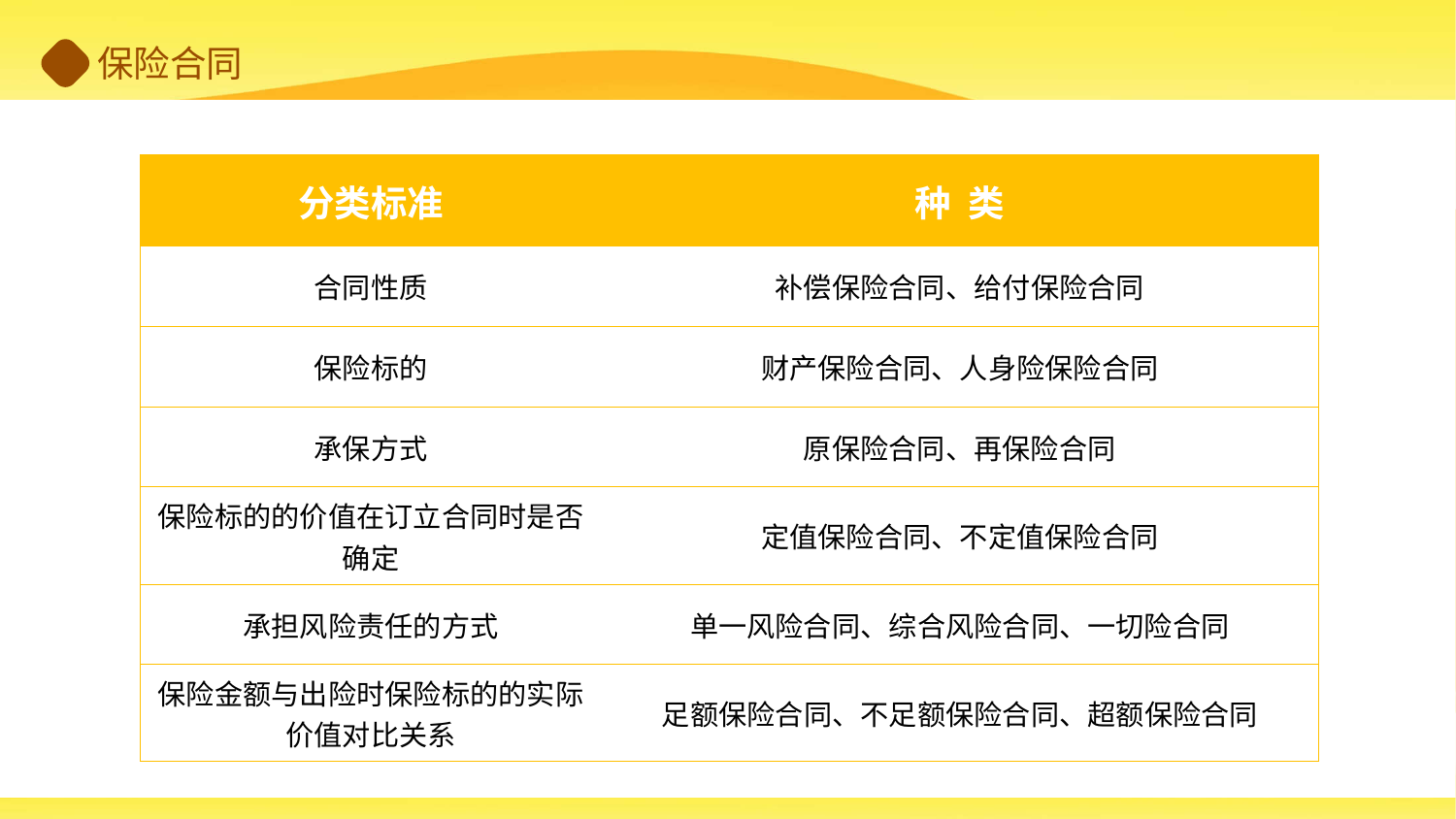

| 分类标准 | 种 类 |
| --- | --- |
| 合同性质 | 补偿保险合同、给付保险合同 |
| 保险标的 | 财产保险合同、人身险保险合同 |
| 承保方式 | 原保险合同、再保险合同 |
| 保险标的的价值在订立合同时是否确定 | 定值保险合同、不定值保险合同 |
| 承担风险责任的方式 | 单一风险合同、综合风险合同、一切险合同 |
| 保险金额与出险时保险标的的实际价值对比关系 | 足额保险合同、不足额保险合同、超额保险合同 |